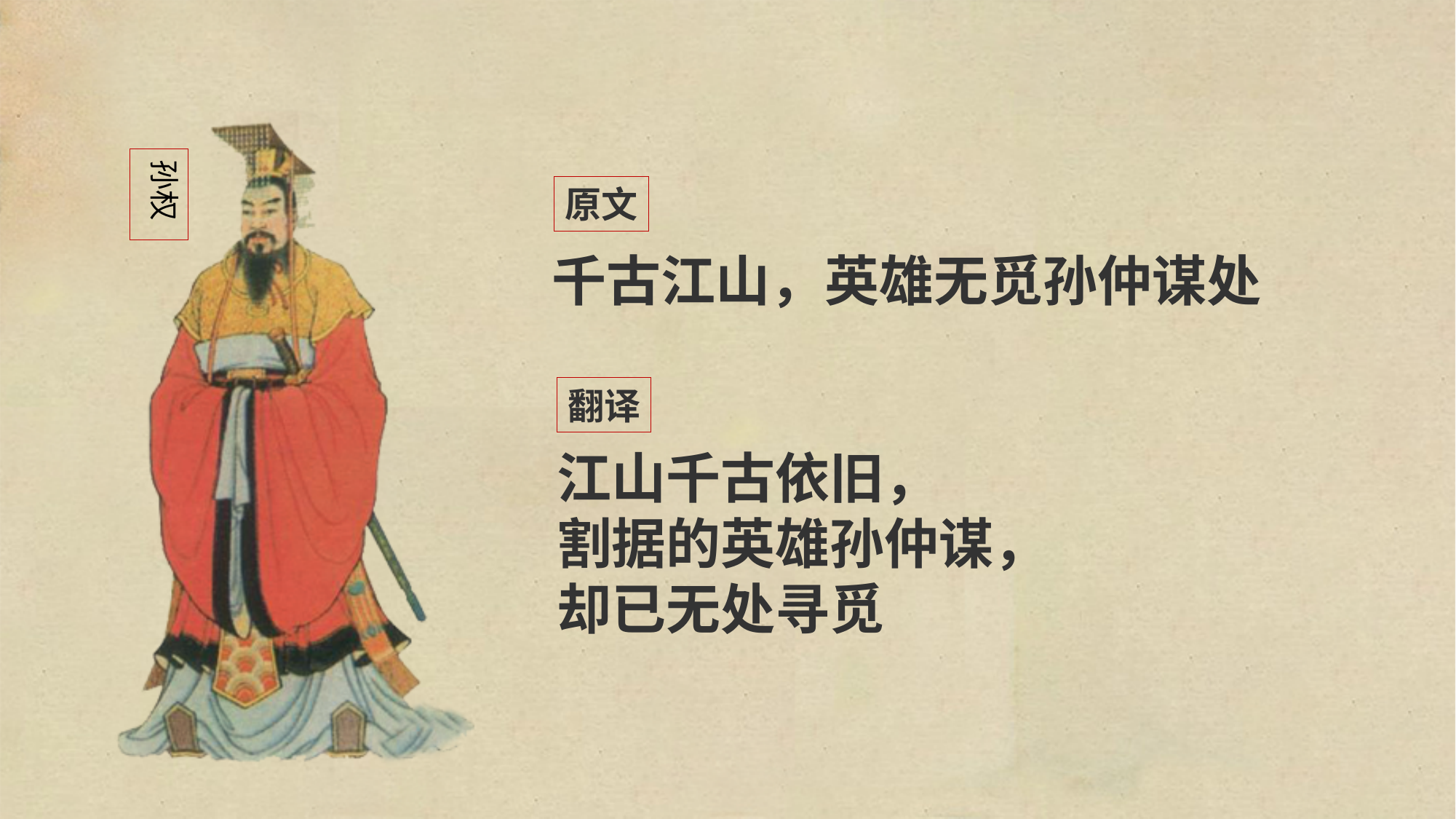

孙权
原文
千古江山，英雄无觅孙仲谋处
翻译
江山千古依旧，
割据的英雄孙仲谋，
却已无处寻觅